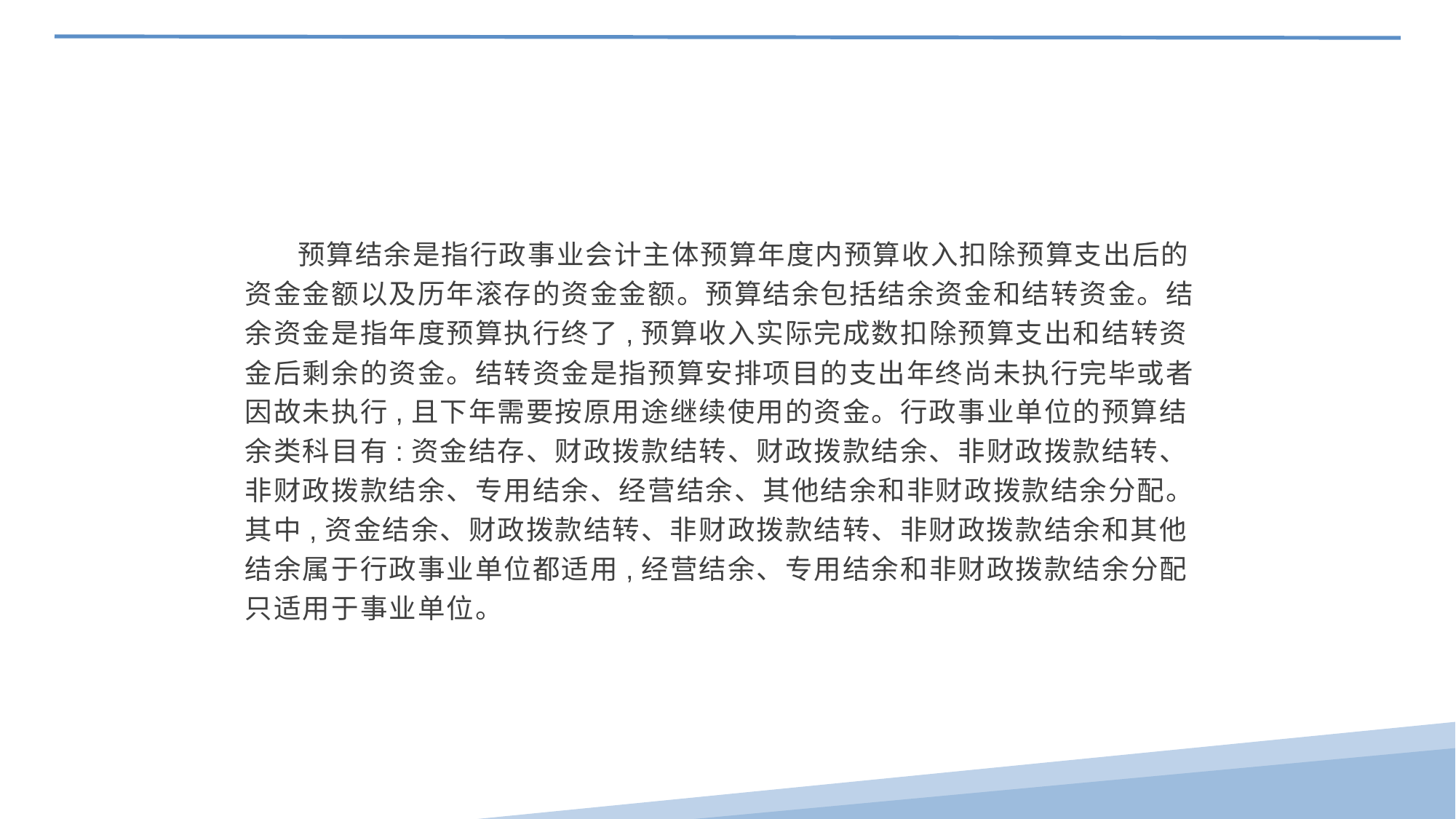

预算结余是指行政事业会计主体预算年度内预算收入扣除预算支出后的资金金额以及历年滚存的资金金额。预算结余包括结余资金和结转资金。结余资金是指年度预算执行终了,预算收入实际完成数扣除预算支出和结转资金后剩余的资金。结转资金是指预算安排项目的支出年终尚未执行完毕或者因故未执行,且下年需要按原用途继续使用的资金。行政事业单位的预算结余类科目有:资金结存、财政拨款结转、财政拨款结余、非财政拨款结转、非财政拨款结余、专用结余、经营结余、其他结余和非财政拨款结余分配。其中,资金结余、财政拨款结转、非财政拨款结转、非财政拨款结余和其他结余属于行政事业单位都适用,经营结余、专用结余和非财政拨款结余分配只适用于事业单位。